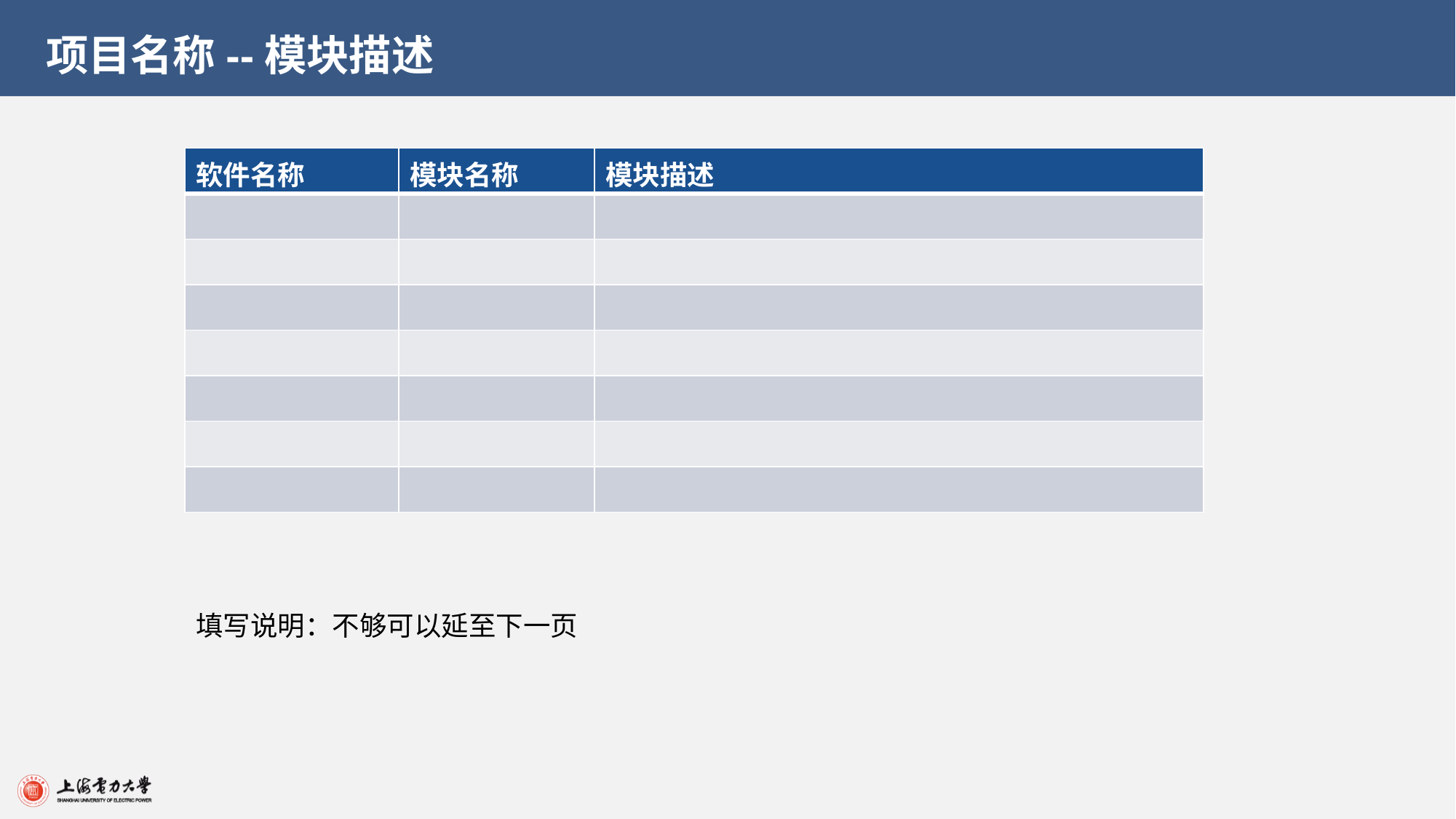

项目名称--模块描述
| 软件名称 | 模块名称 | 模块描述 |
| --- | --- | --- |
|  |  |  |
|  |  |  |
|  |  |  |
|  |  |  |
|  |  |  |
|  |  |  |
|  |  |  |
填写说明：不够可以延至下一页